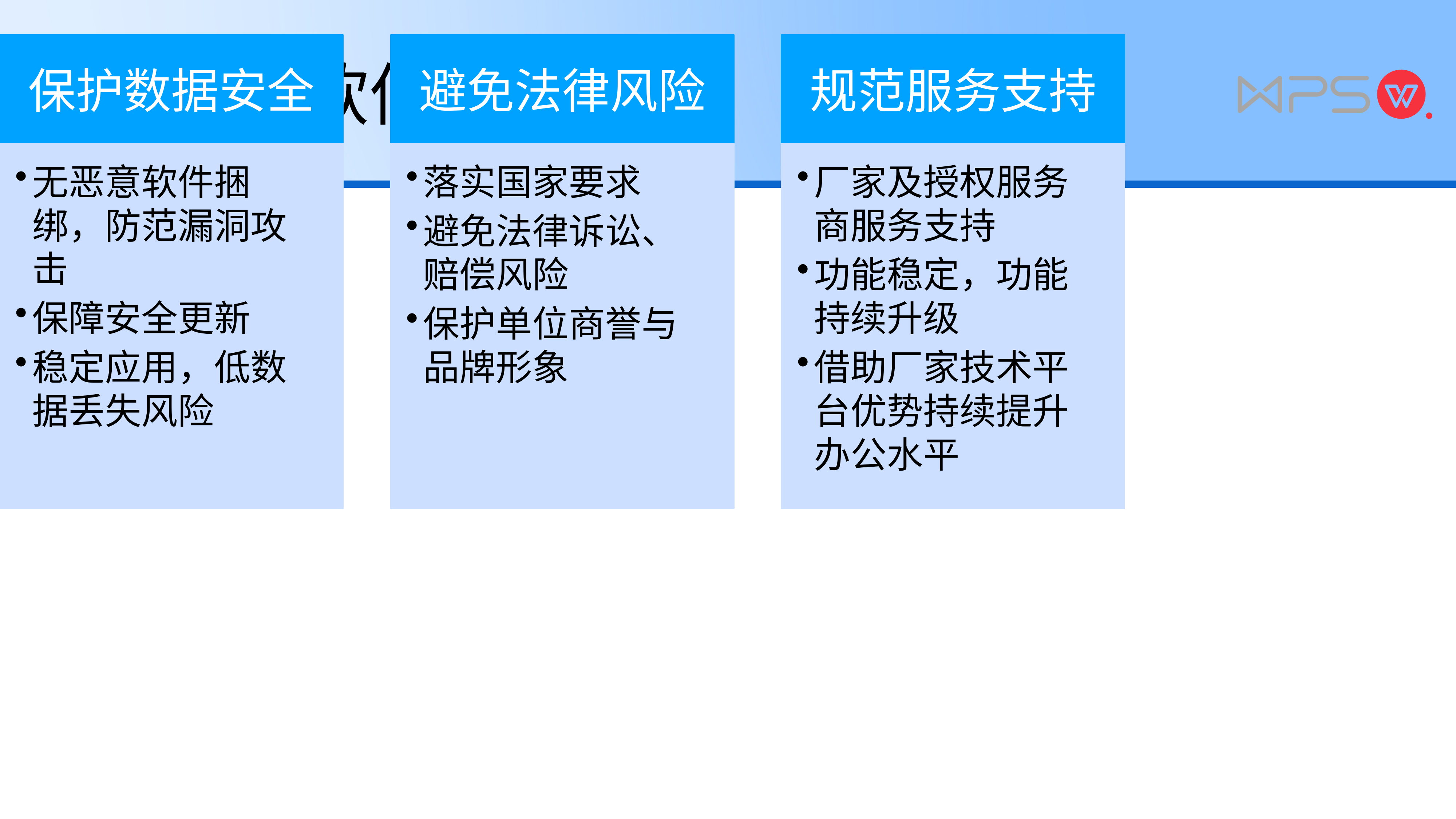

使用正版软件的优势
保护数据安全
无恶意软件捆绑，防范漏洞攻击
保障安全更新
稳定应用，低数据丢失风险
避免法律风险
落实国家要求
避免法律诉讼、赔偿风险
保护单位商誉与品牌形象
规范服务支持
厂家及授权服务商服务支持
功能稳定，功能持续升级
借助厂家技术平台优势持续提升办公水平